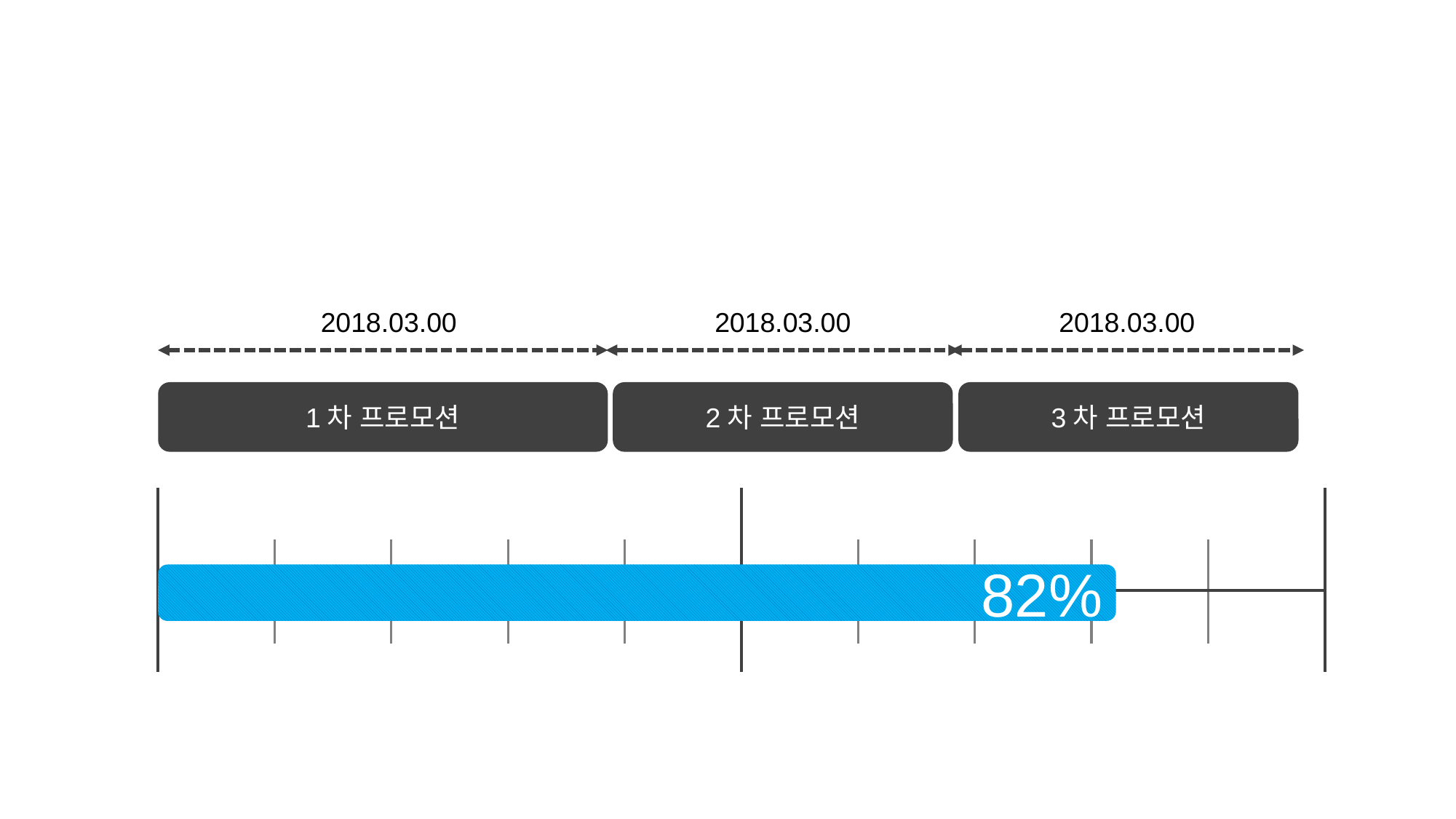

2018.03.00
2018.03.00
2018.03.00
1차 프로모션
2차 프로모션
3차 프로모션
82%